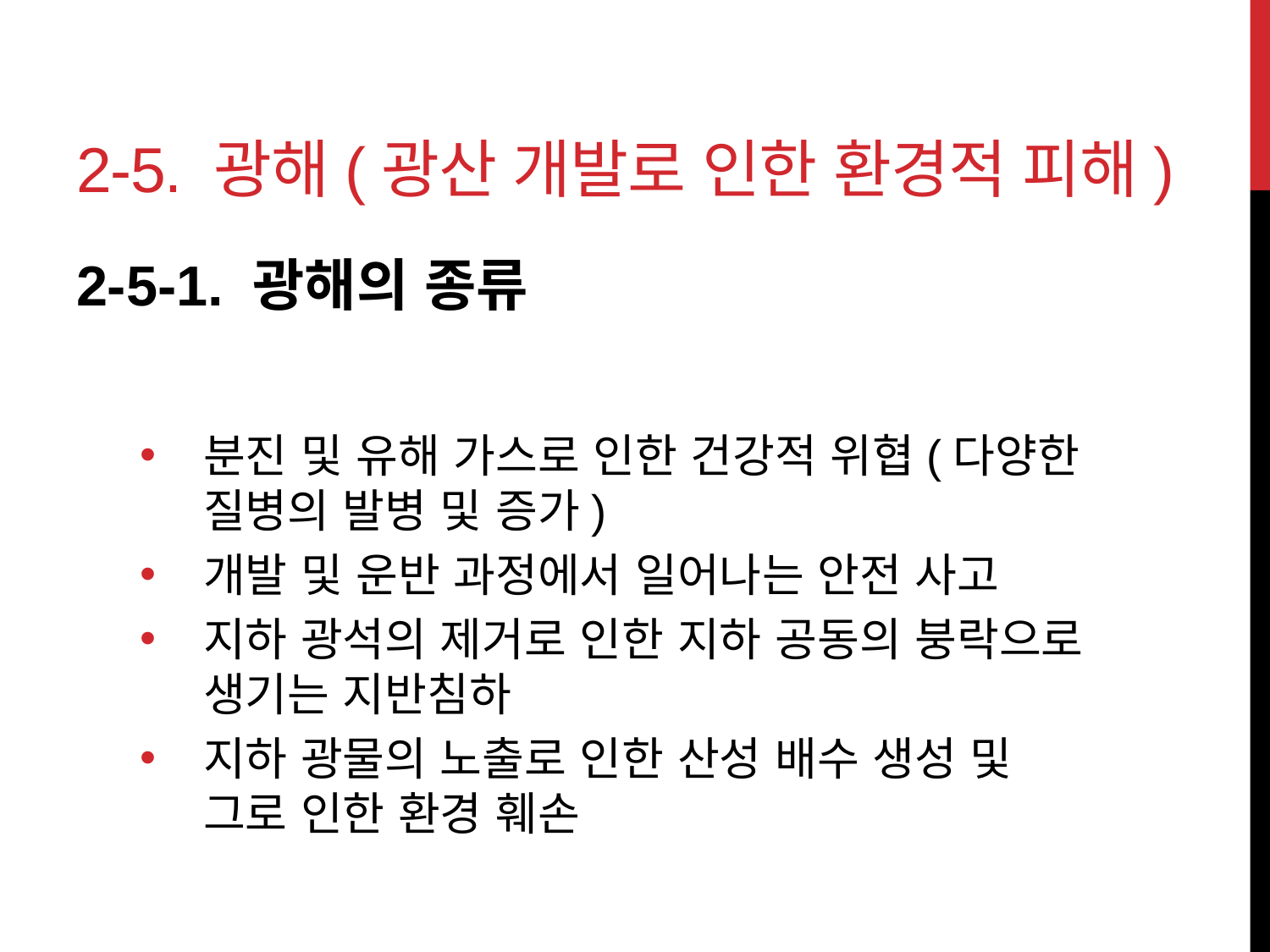

# 2-5. 광해(광산 개발로 인한 환경적 피해)
2-5-1. 광해의 종류

분진 및 유해 가스로 인한 건강적 위협(다양한 질병의 발병 및 증가)
개발 및 운반 과정에서 일어나는 안전 사고
지하 광석의 제거로 인한 지하 공동의 붕락으로 생기는 지반침하
지하 광물의 노출로 인한 산성 배수 생성 및 그로 인한 환경 훼손